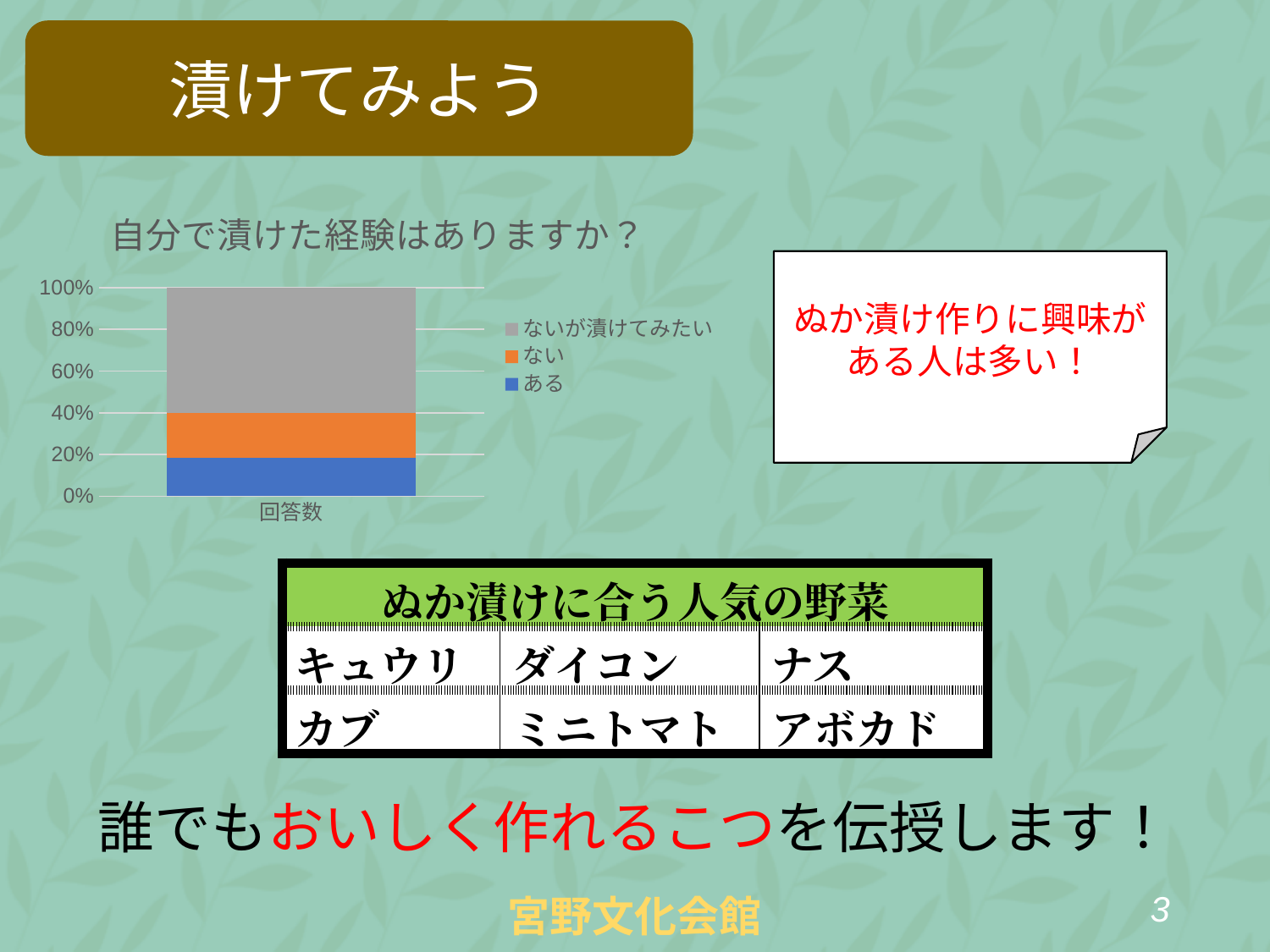

漬けてみよう

### Chart: 自分で漬けた経験はありますか？

| Category | ある | ない | ないが漬けてみたい |
|---|---|---|---|
| 回答数 | 26.0 | 30.0 | 84.0 |
ぬか漬け作りに興味が
ある人は多い！
| ぬか漬けに合う人気の野菜 |  |  |
| --- | --- | --- |
| キュウリ | ダイコン | ナス |
| カブ | ミニトマト | アボカド |
誰でもおいしく作れるこつを伝授します！
3